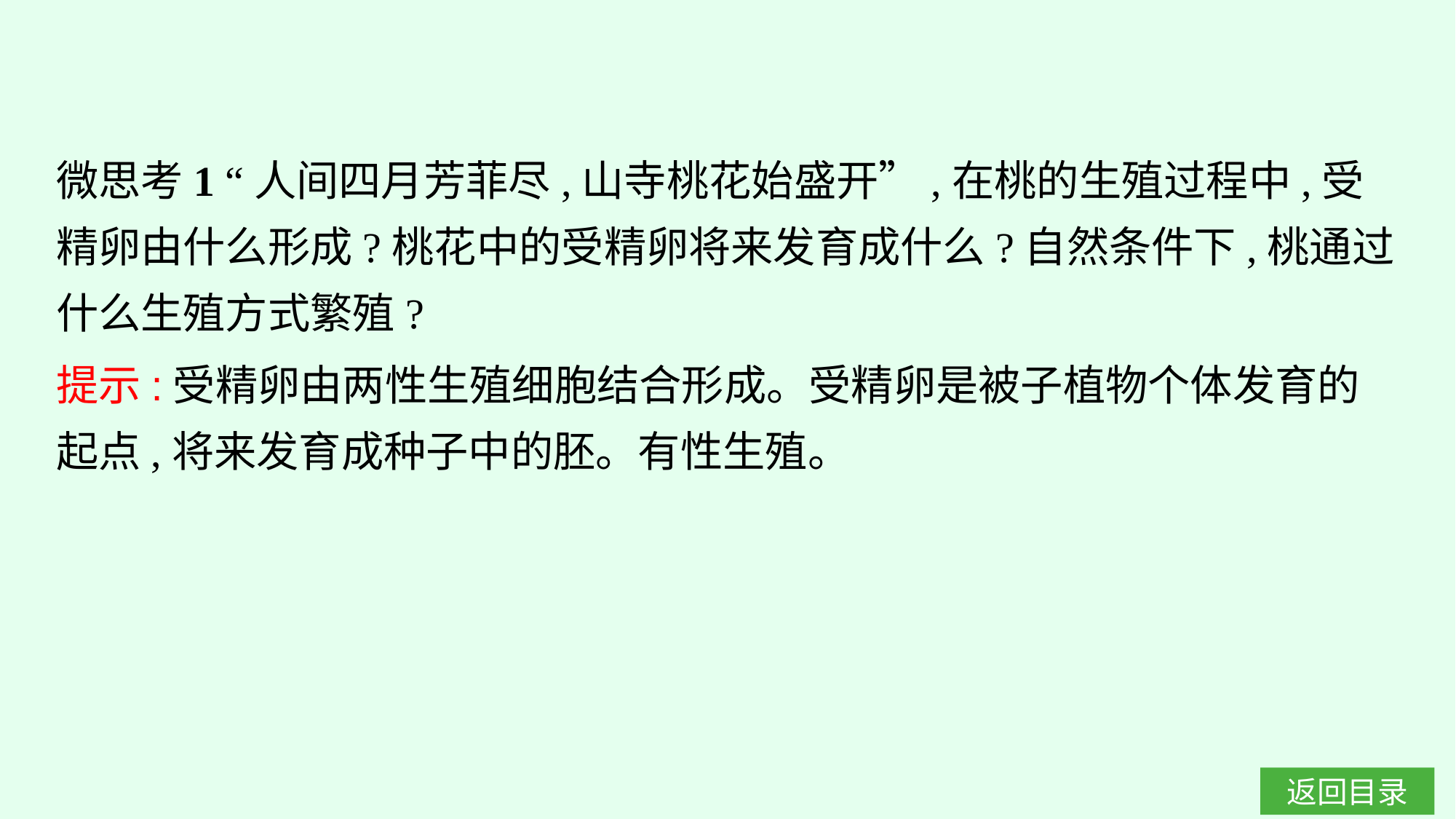

微思考1 “人间四月芳菲尽,山寺桃花始盛开”,在桃的生殖过程中,受精卵由什么形成?桃花中的受精卵将来发育成什么?自然条件下,桃通过什么生殖方式繁殖?
提示:受精卵由两性生殖细胞结合形成。受精卵是被子植物个体发育的起点,将来发育成种子中的胚。有性生殖。